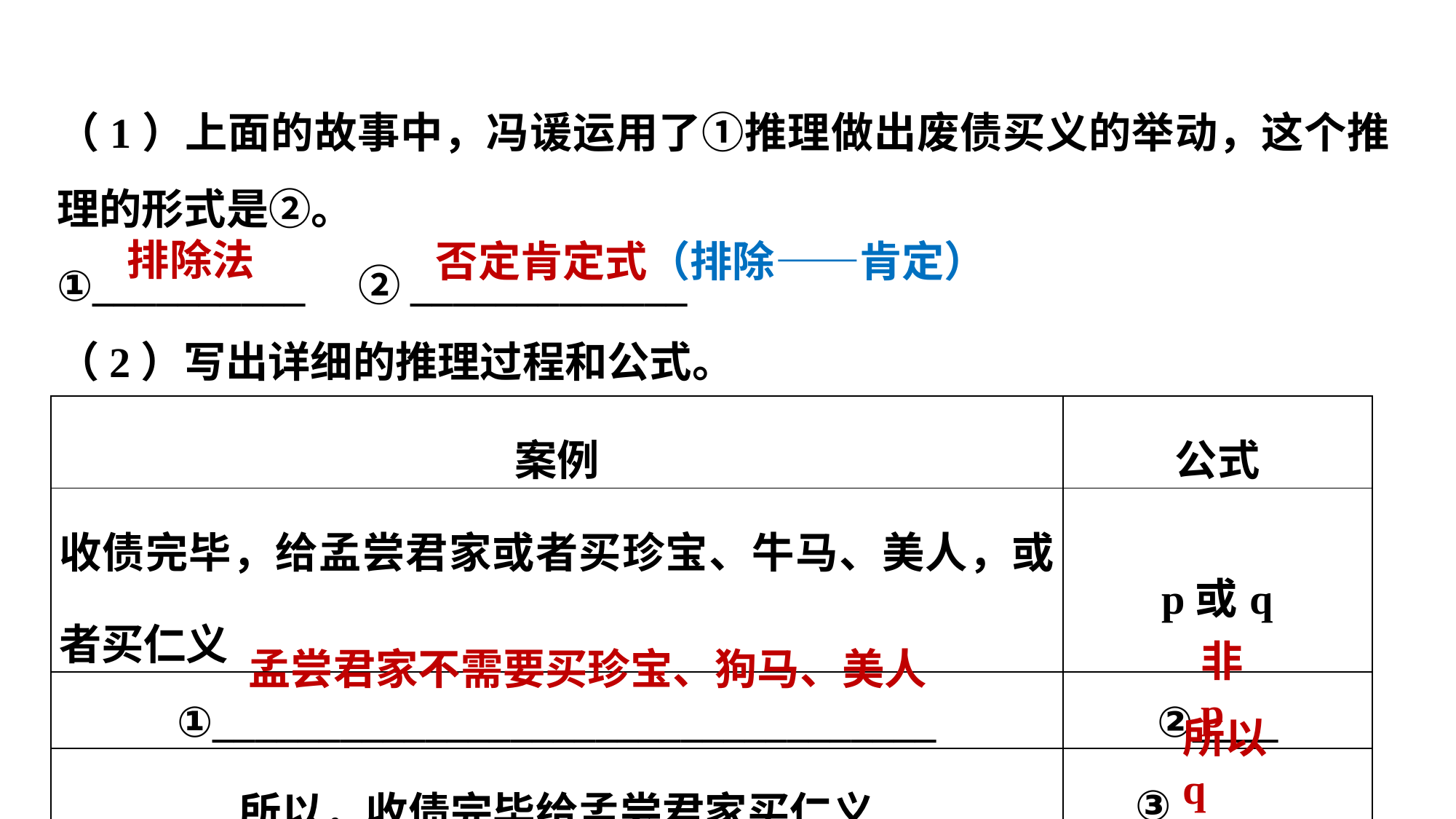

（1）上面的故事中，冯谖运用了①推理做出废债买义的举动，这个推理的形式是②。
①__________　②_____________
（2）写出详细的推理过程和公式。
排除法
否定肯定式（排除——肯定）
| 案例 | 公式 |
| --- | --- |
| 收债完毕，给孟尝君家或者买珍宝、牛马、美人，或者买仁义 | p或q |
| ①\_\_\_\_\_\_\_\_\_\_\_\_\_\_\_\_\_\_\_\_\_\_\_\_\_\_\_\_\_\_\_\_\_\_ | ②\_\_\_\_ |
| 所以，收债完毕给孟尝君家买仁义 | ③\_\_\_\_\_\_ |
非p
孟尝君家不需要买珍宝、狗马、美人
所以q